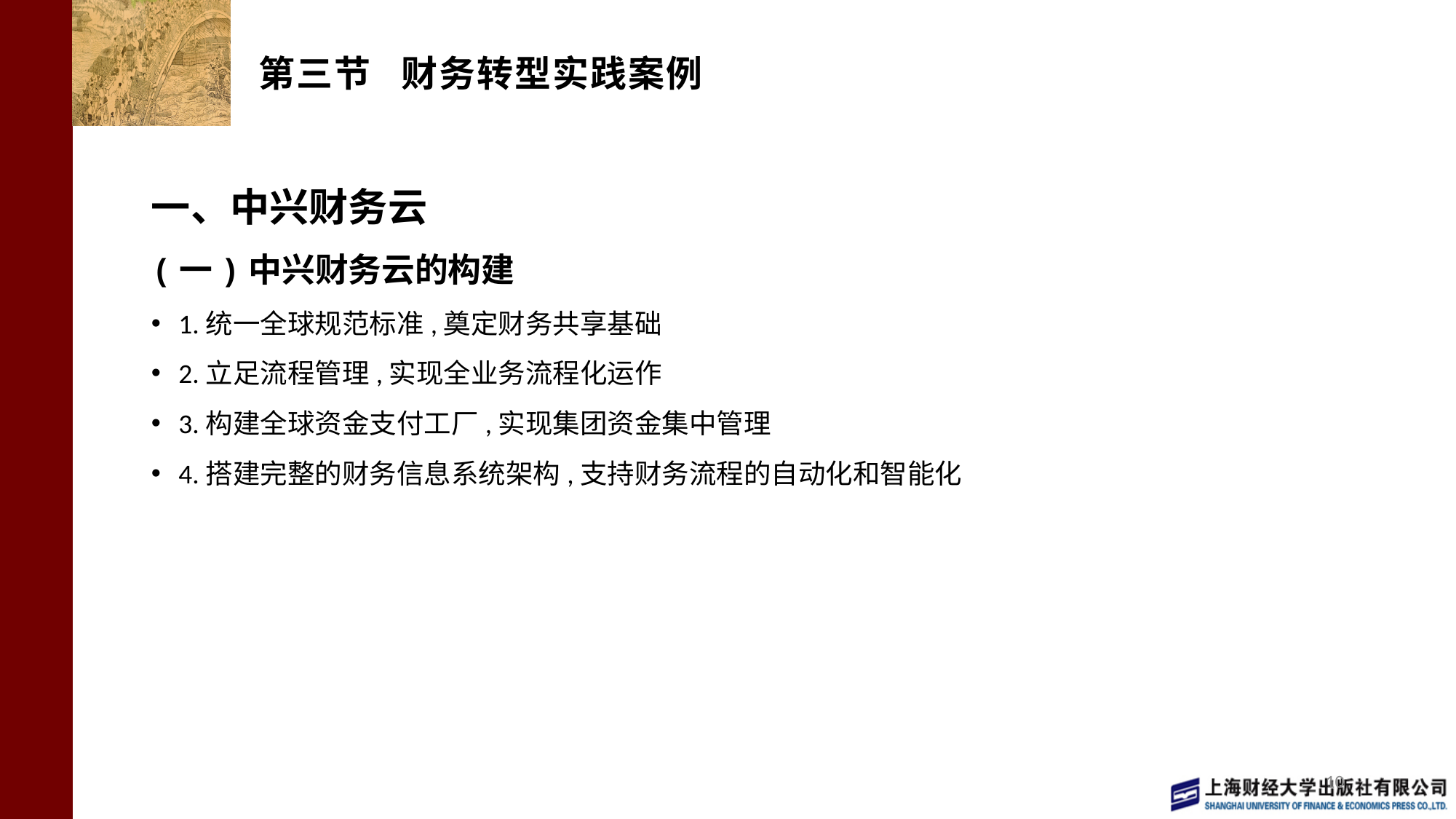

# 第三节   财务转型实践案例
一、中兴财务云
(一)中兴财务云的构建
1.统一全球规范标准,奠定财务共享基础
2.立足流程管理,实现全业务流程化运作
3.构建全球资金支付工厂,实现集团资金集中管理
4.搭建完整的财务信息系统架构,支持财务流程的自动化和智能化

10